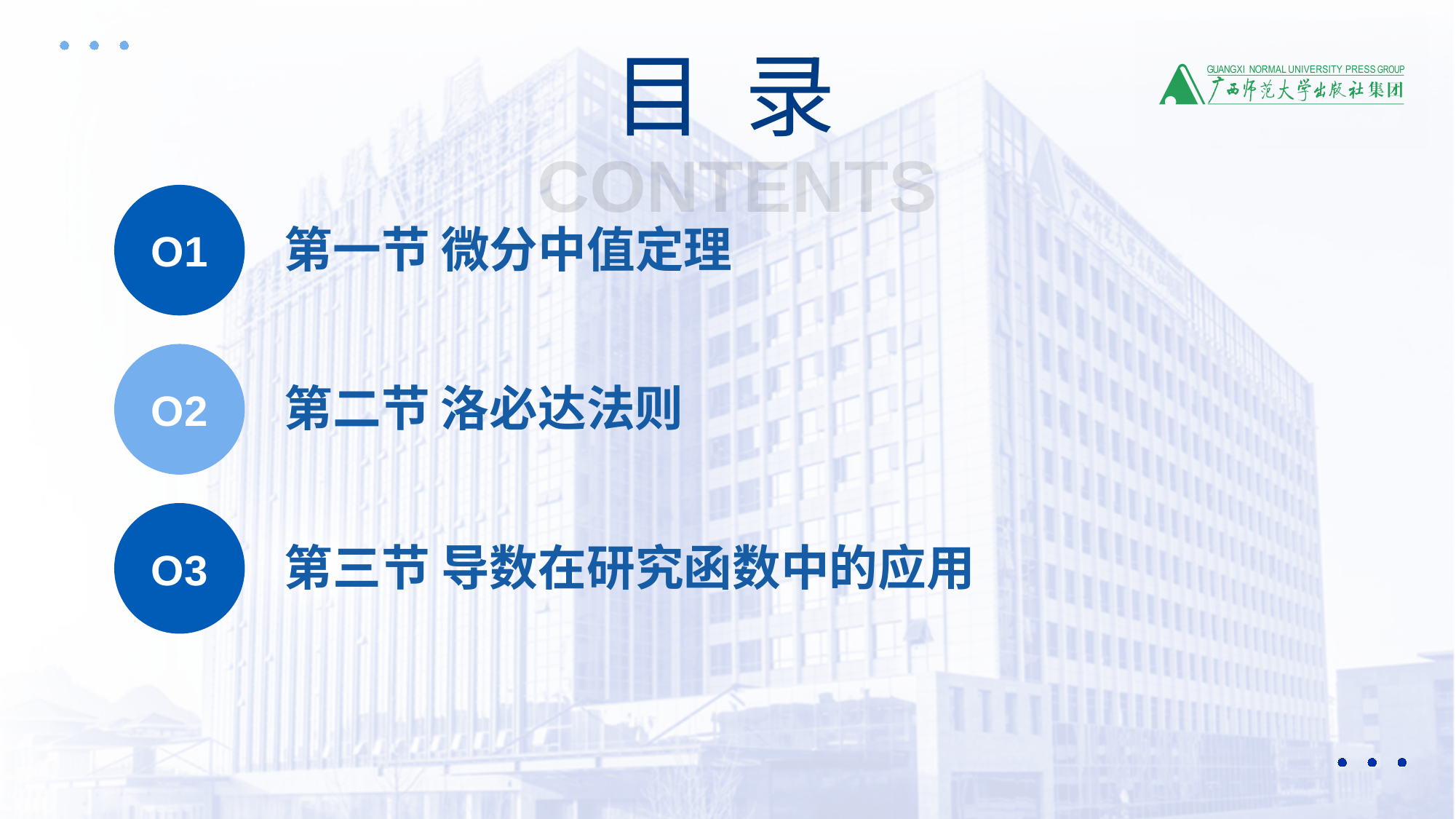

目  录
CONTENTS
O1
第一节 微分中值定理
O2
第二节 洛必达法则
O3
第三节 导数在研究函数中的应用